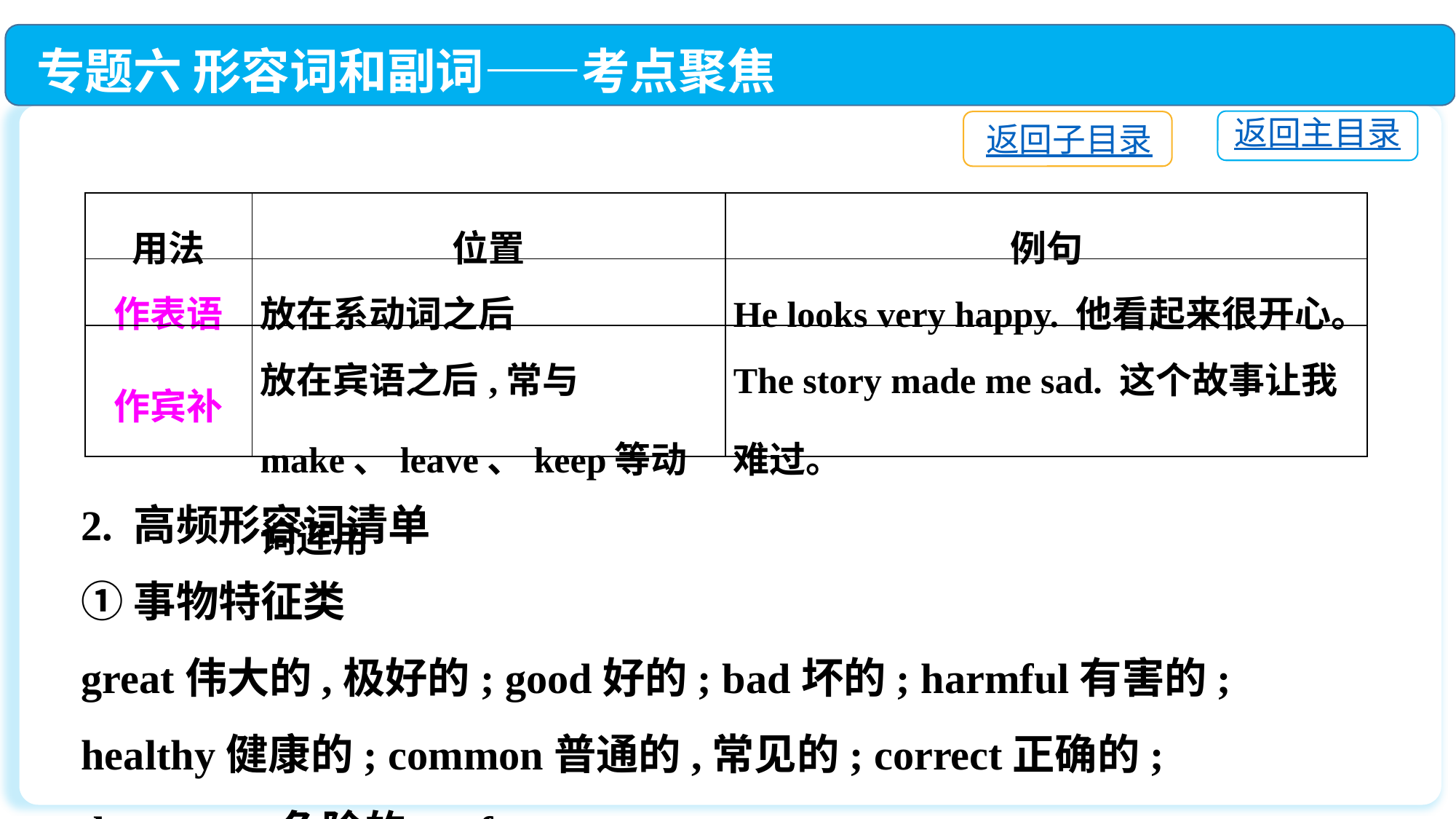

专题六 形容词和副词——考点聚焦

返回主目录

返回子目录
| 用法 | 位置 | 例句 |
| --- | --- | --- |
| 作表语 | 放在系动词之后 | He looks very happy. 他看起来很开心。 |
| 作宾补 | 放在宾语之后,常与make、leave、keep等动词连用 | The story made me sad. 这个故事让我难过。 |
2. 高频形容词清单
①事物特征类
great伟大的,极好的; good好的; bad坏的; harmful有害的; healthy健康的; common普通的,常见的; correct正确的; dangerous危险的; safe